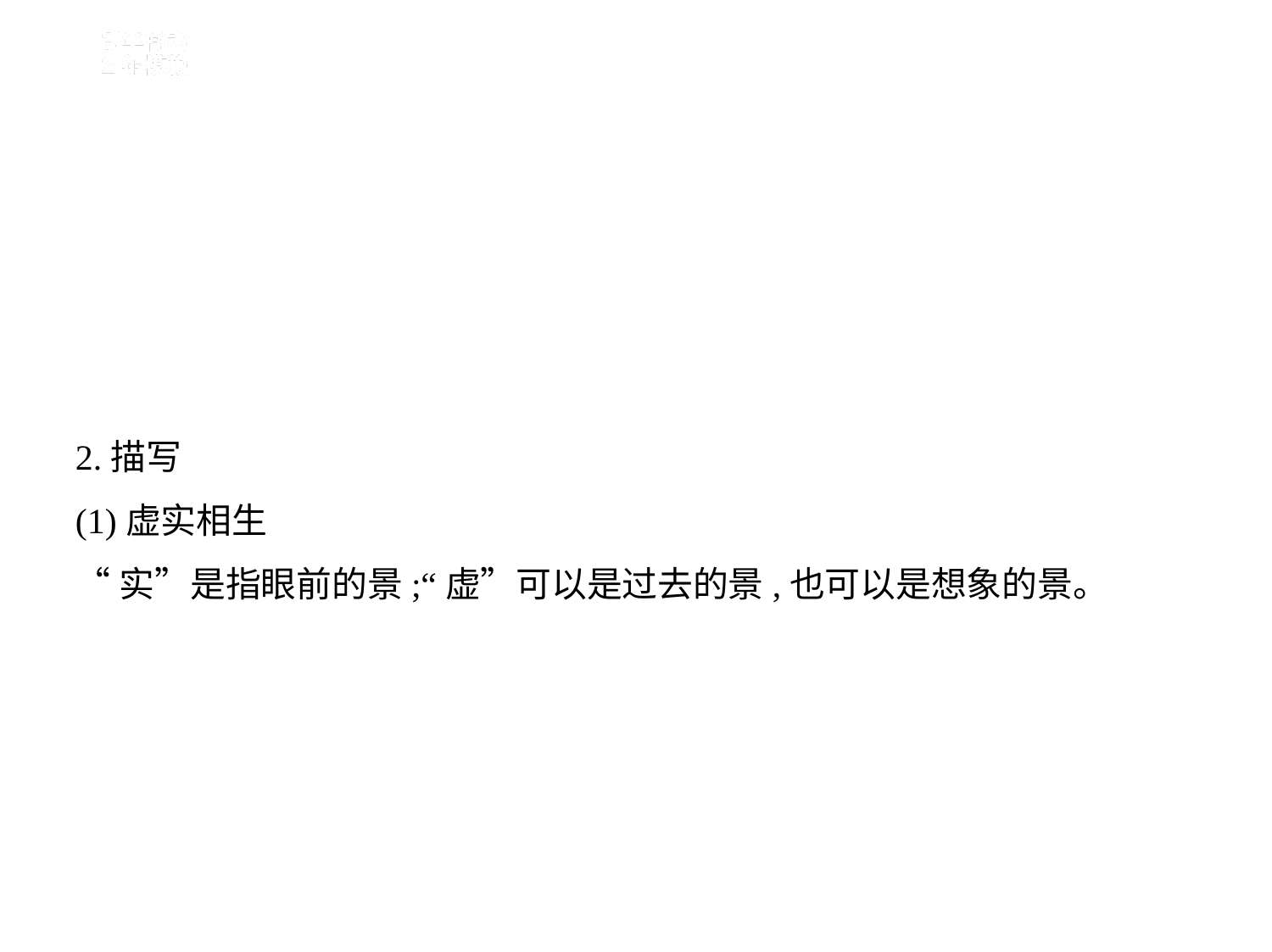

t
这两句直抒胸臆,明确表达希望得到援救、昭雪冤狱,从而点明诗的主旨。
从蝉的角度看,是说蝉高居乔木,餐风饮露,本是清廉高洁的;自己与蝉一样
有着高洁的品性,却不被人理解。这样,人格化身之自然物的“蝉”又与品
格高洁的“予”相契合了。
2.描写
(1)虚实相生
“实”是指眼前的景;“虚”可以是过去的景,也可以是想象的景。